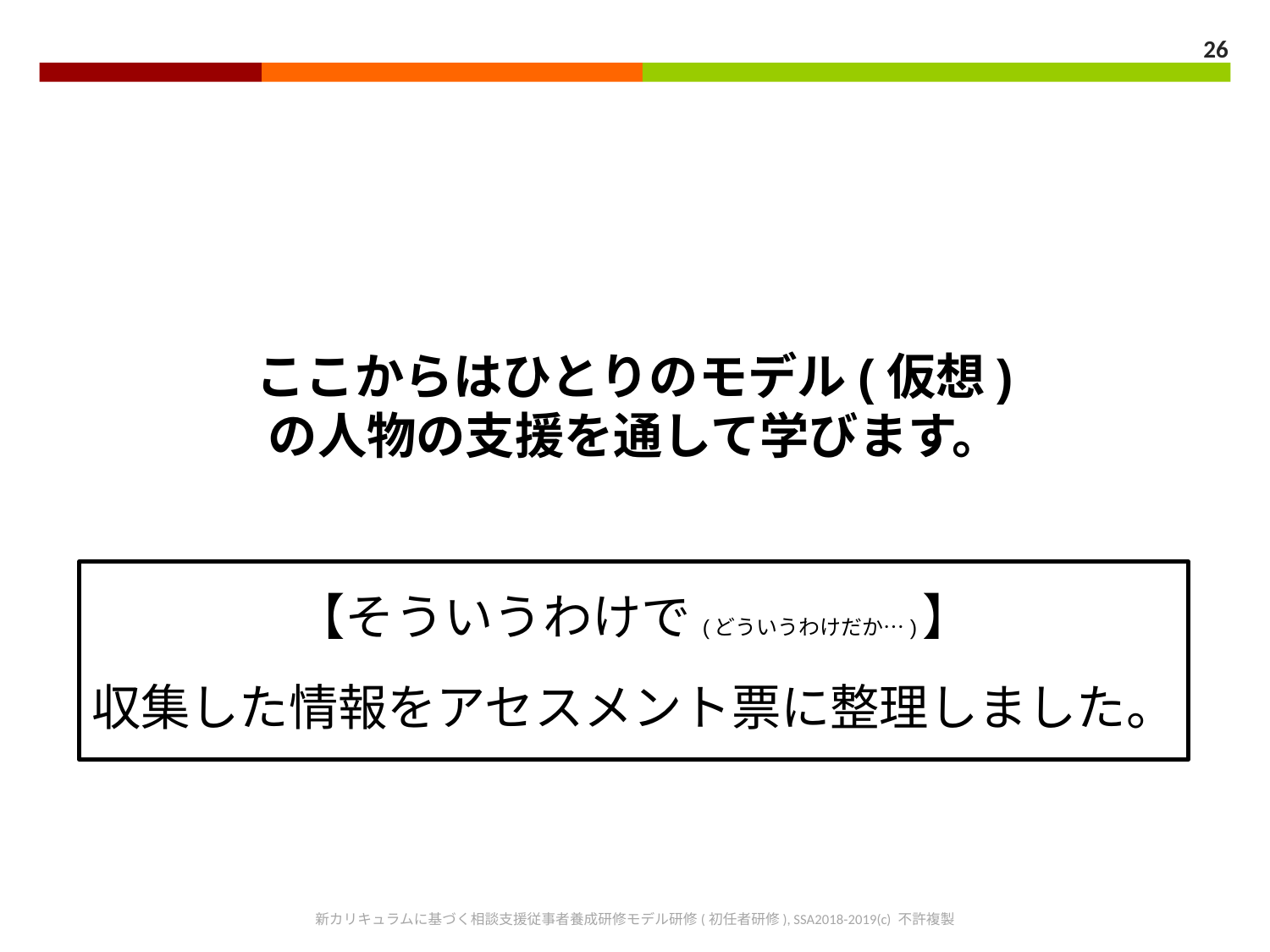

26
ここからはひとりのモデル(仮想)
の人物の支援を通して学びます。

【そういうわけで(どういうわけだか…)】

収集した情報をアセスメント票に整理しました。

新カリキュラムに基づく相談支援従事者養成研修モデル研修(初任者研修), SSA2018-2019(c) 不許複製